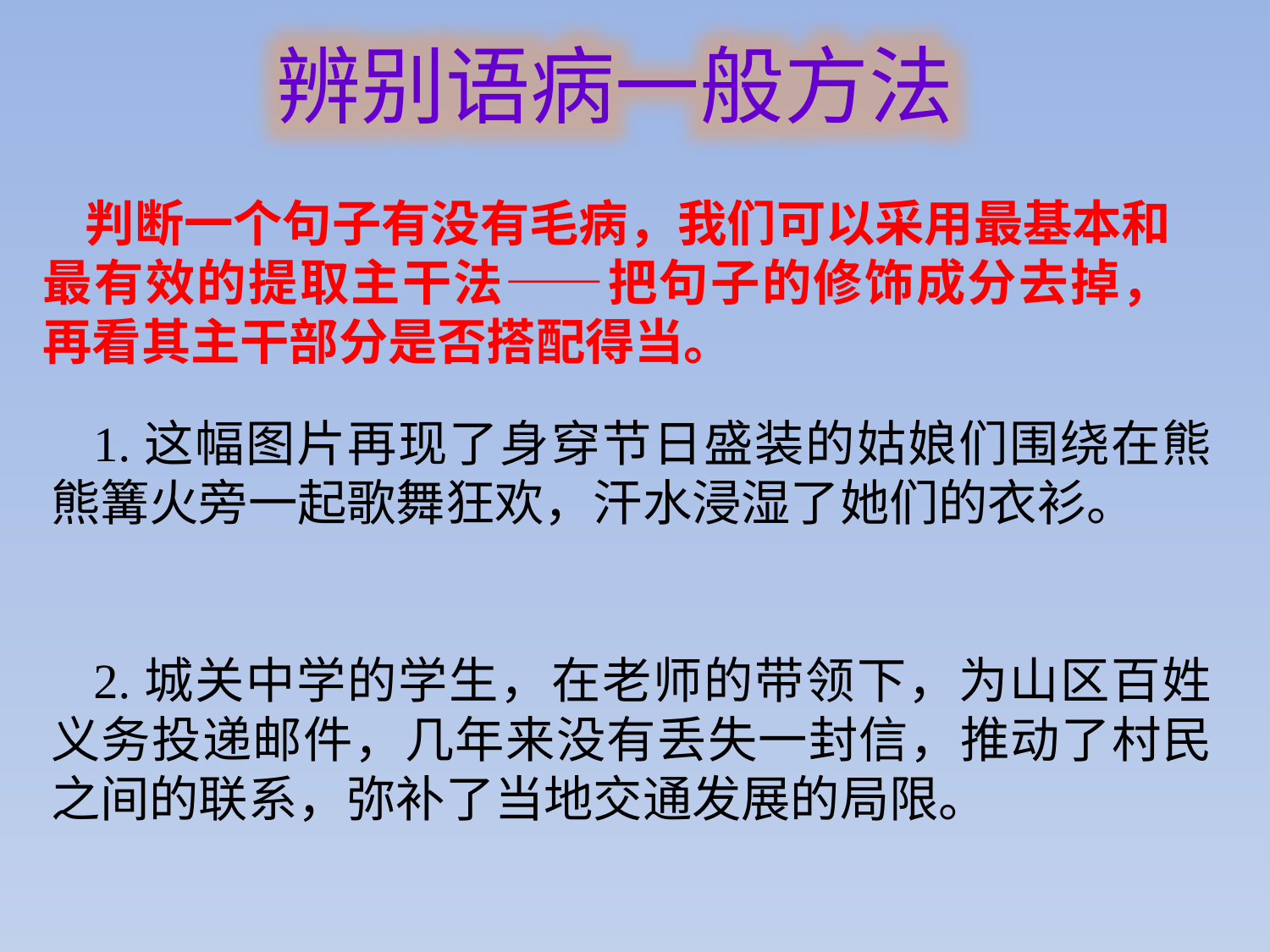

辨别语病一般方法
判断一个句子有没有毛病，我们可以采用最基本和最有效的提取主干法——把句子的修饰成分去掉，再看其主干部分是否搭配得当。
1.这幅图片再现了身穿节日盛装的姑娘们围绕在熊熊篝火旁一起歌舞狂欢，汗水浸湿了她们的衣衫。

2.城关中学的学生，在老师的带领下，为山区百姓义务投递邮件，几年来没有丢失一封信，推动了村民之间的联系，弥补了当地交通发展的局限。